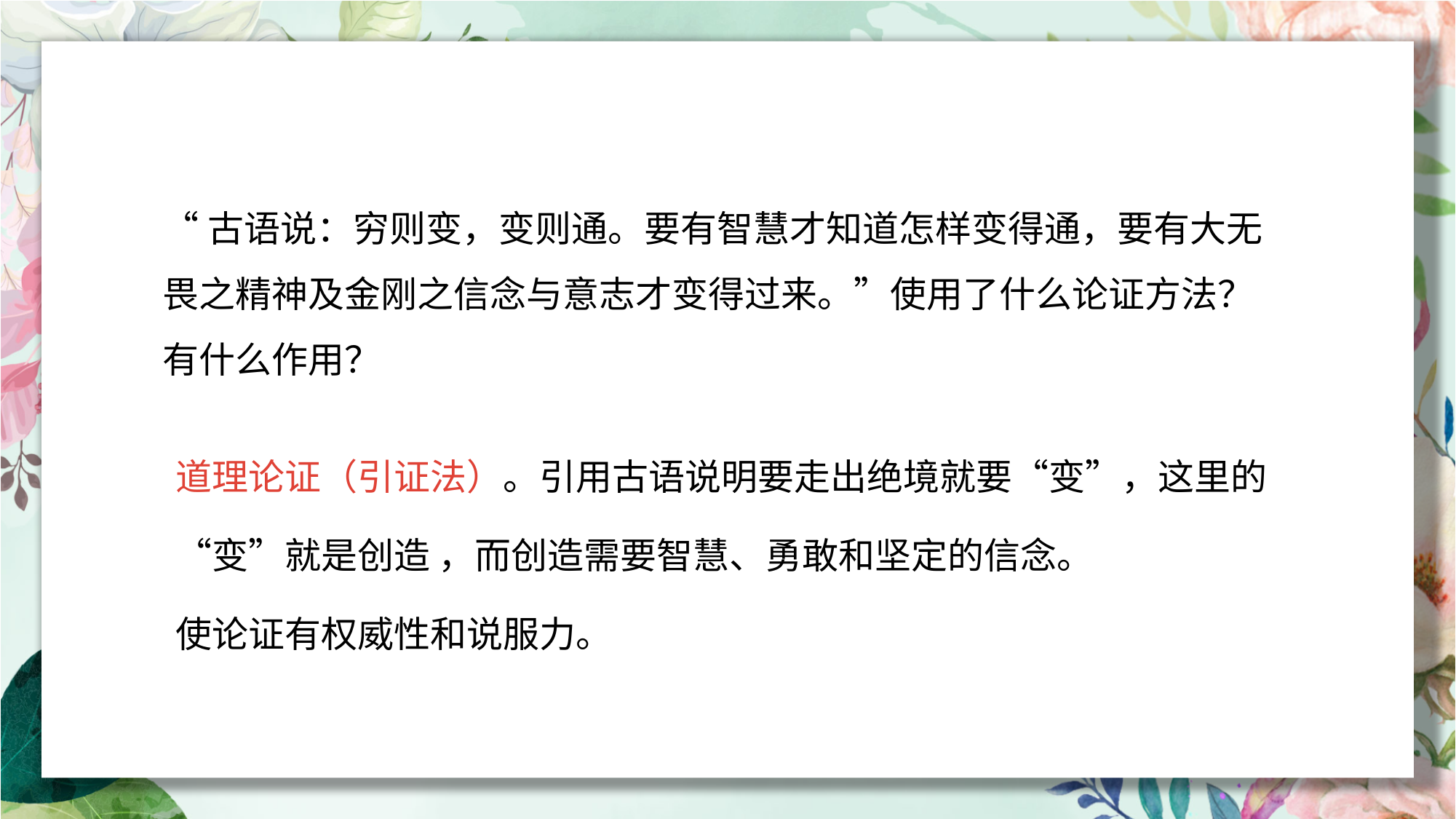

“古语说：穷则变，变则通。要有智慧才知道怎样变得通，要有大无畏之精神及金刚之信念与意志才变得过来。”使用了什么论证方法？有什么作用？
道理论证（引证法）。引用古语说明要走出绝境就要“变”，这里的“变”就是创造 ，而创造需要智慧、勇敢和坚定的信念。
使论证有权威性和说服力。